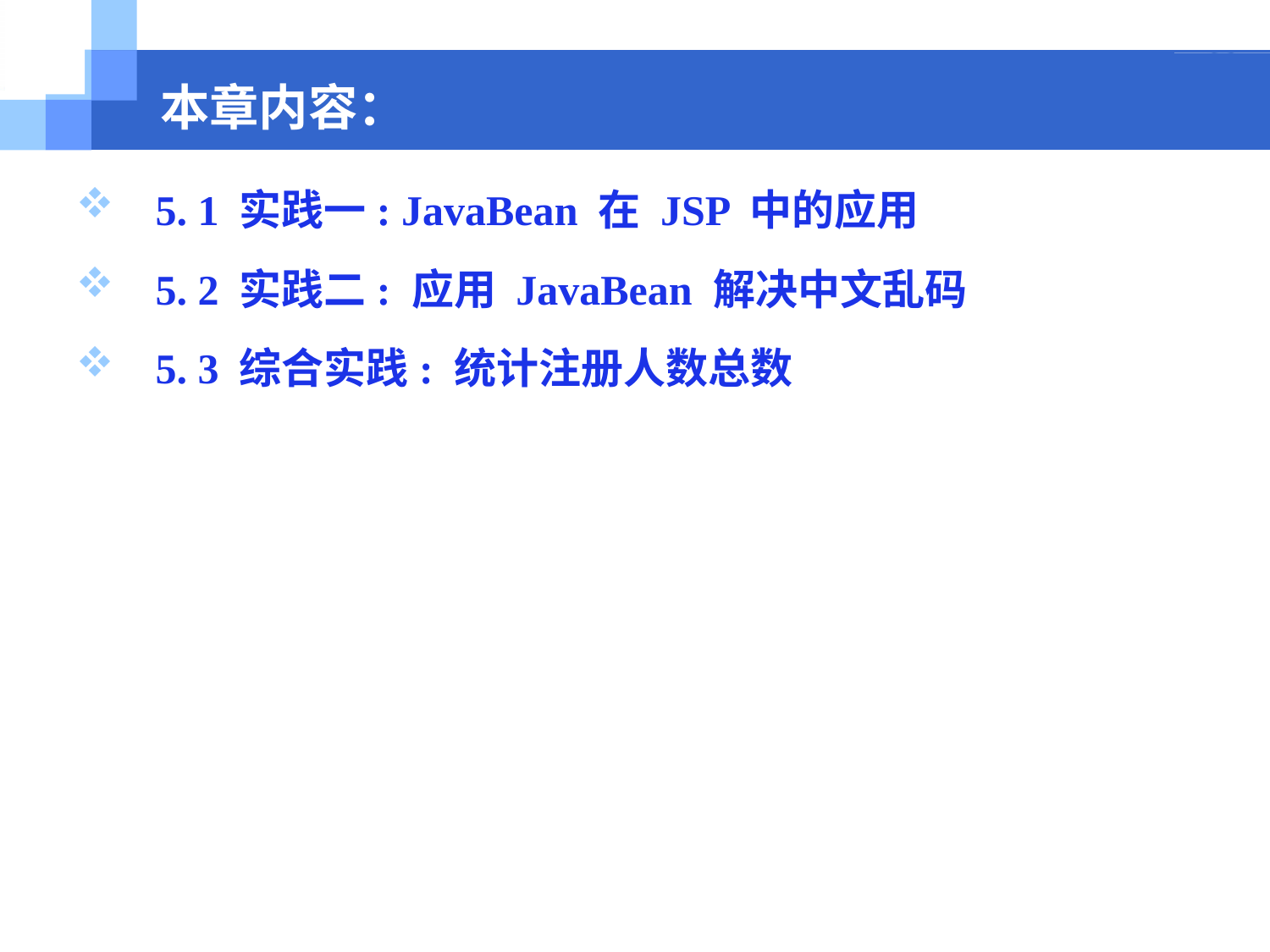

本章内容：
   5. 1 实践一: JavaBean 在 JSP 中的应用
   5. 2 实践二: 应用 JavaBean 解决中文乱码
   5. 3 综合实践: 统计注册人数总数